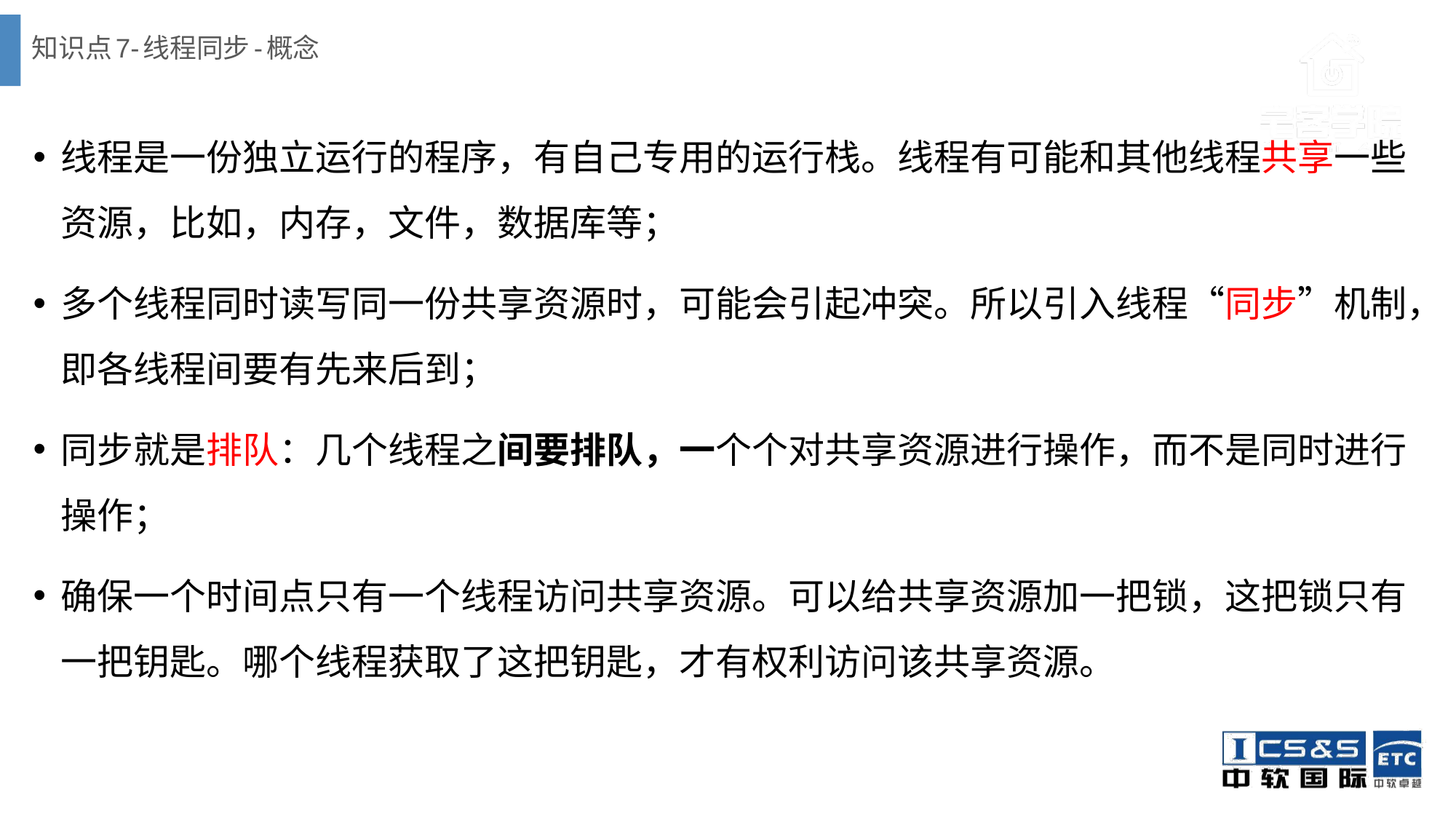

# 知识点7-线程同步-概念
线程是一份独立运行的程序，有自己专用的运行栈。线程有可能和其他线程共享一些资源，比如，内存，文件，数据库等；
多个线程同时读写同一份共享资源时，可能会引起冲突。所以引入线程“同步”机制，即各线程间要有先来后到；
同步就是排队：几个线程之间要排队，一个个对共享资源进行操作，而不是同时进行操作；
确保一个时间点只有一个线程访问共享资源。可以给共享资源加一把锁，这把锁只有一把钥匙。哪个线程获取了这把钥匙，才有权利访问该共享资源。